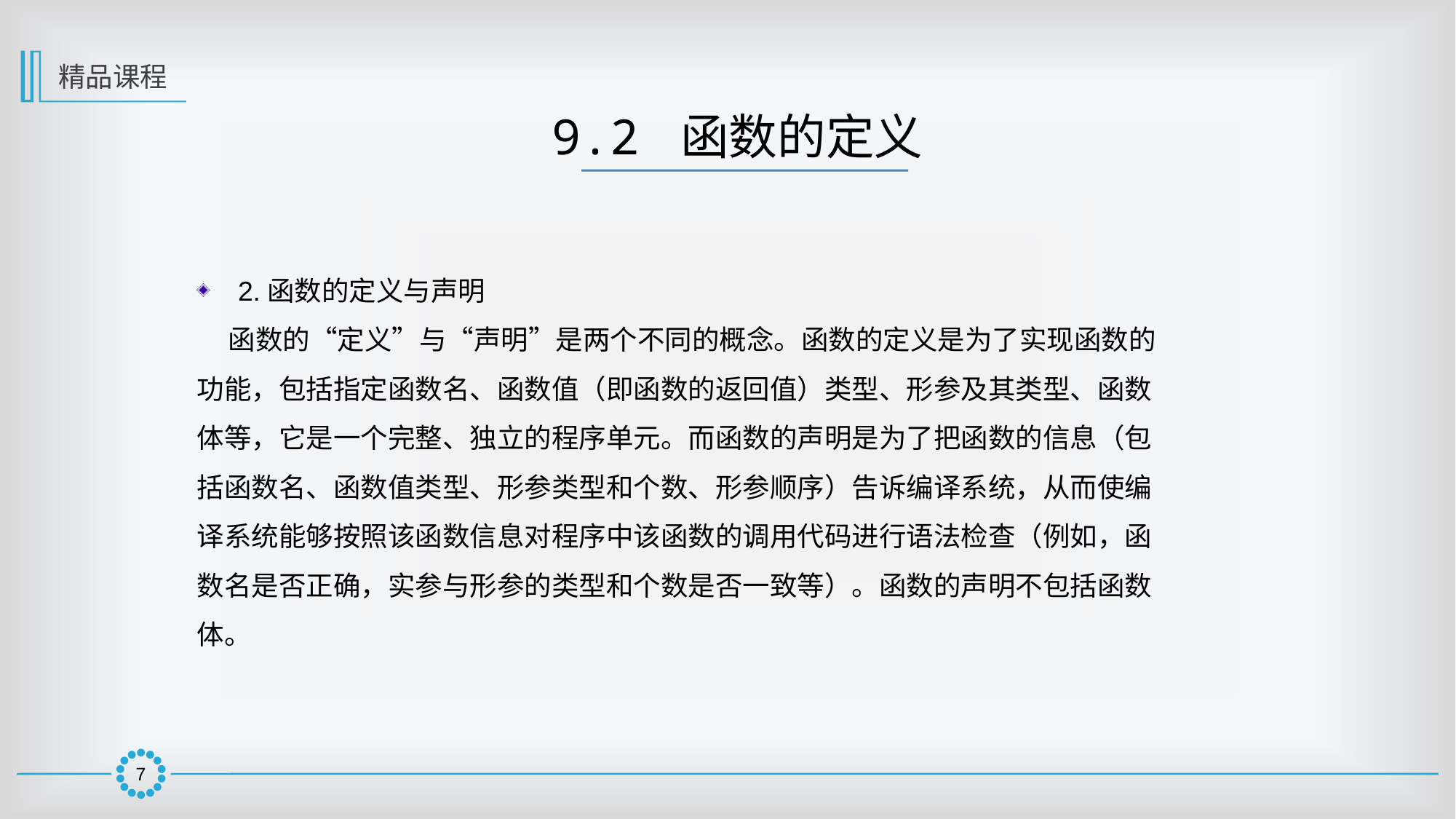

精品课程
9.2 函数的定义

2.函数的定义与声明
    函数的“定义”与“声明”是两个不同的概念。函数的定义是为了实现函数的功能，包括指定函数名、函数值（即函数的返回值）类型、形参及其类型、函数体等，它是一个完整、独立的程序单元。而函数的声明是为了把函数的信息（包括函数名、函数值类型、形参类型和个数、形参顺序）告诉编译系统，从而使编译系统能够按照该函数信息对程序中该函数的调用代码进行语法检查（例如，函数名是否正确，实参与形参的类型和个数是否一致等）。函数的声明不包括函数体。

7